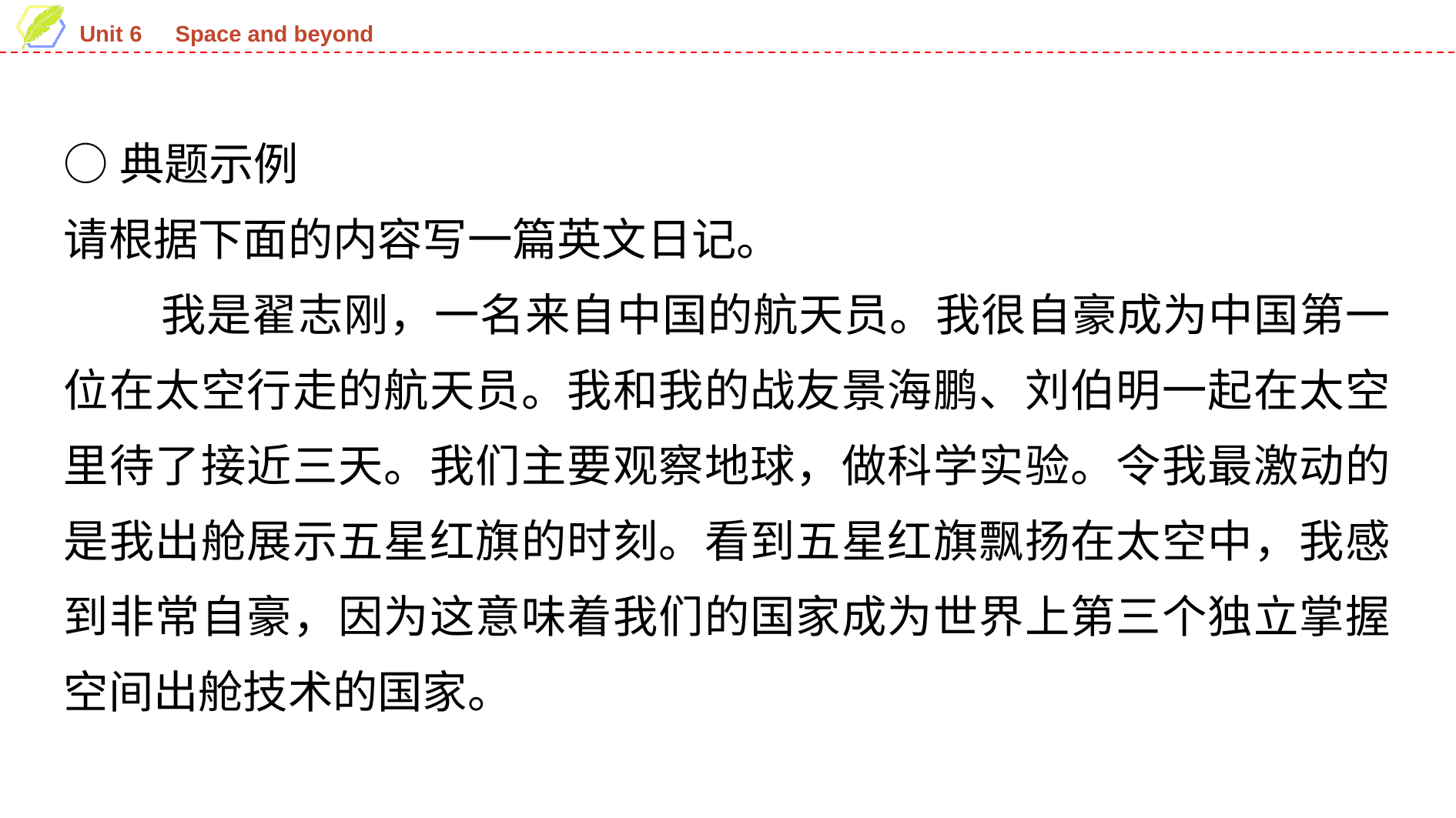

○典题示例
请根据下面的内容写一篇英文日记。
        我是翟志刚，一名来自中国的航天员。我很自豪成为中国第一位在太空行走的航天员。我和我的战友景海鹏、刘伯明一起在太空里待了接近三天。我们主要观察地球，做科学实验。令我最激动的是我出舱展示五星红旗的时刻。看到五星红旗飘扬在太空中，我感到非常自豪，因为这意味着我们的国家成为世界上第三个独立掌握空间出舱技术的国家。